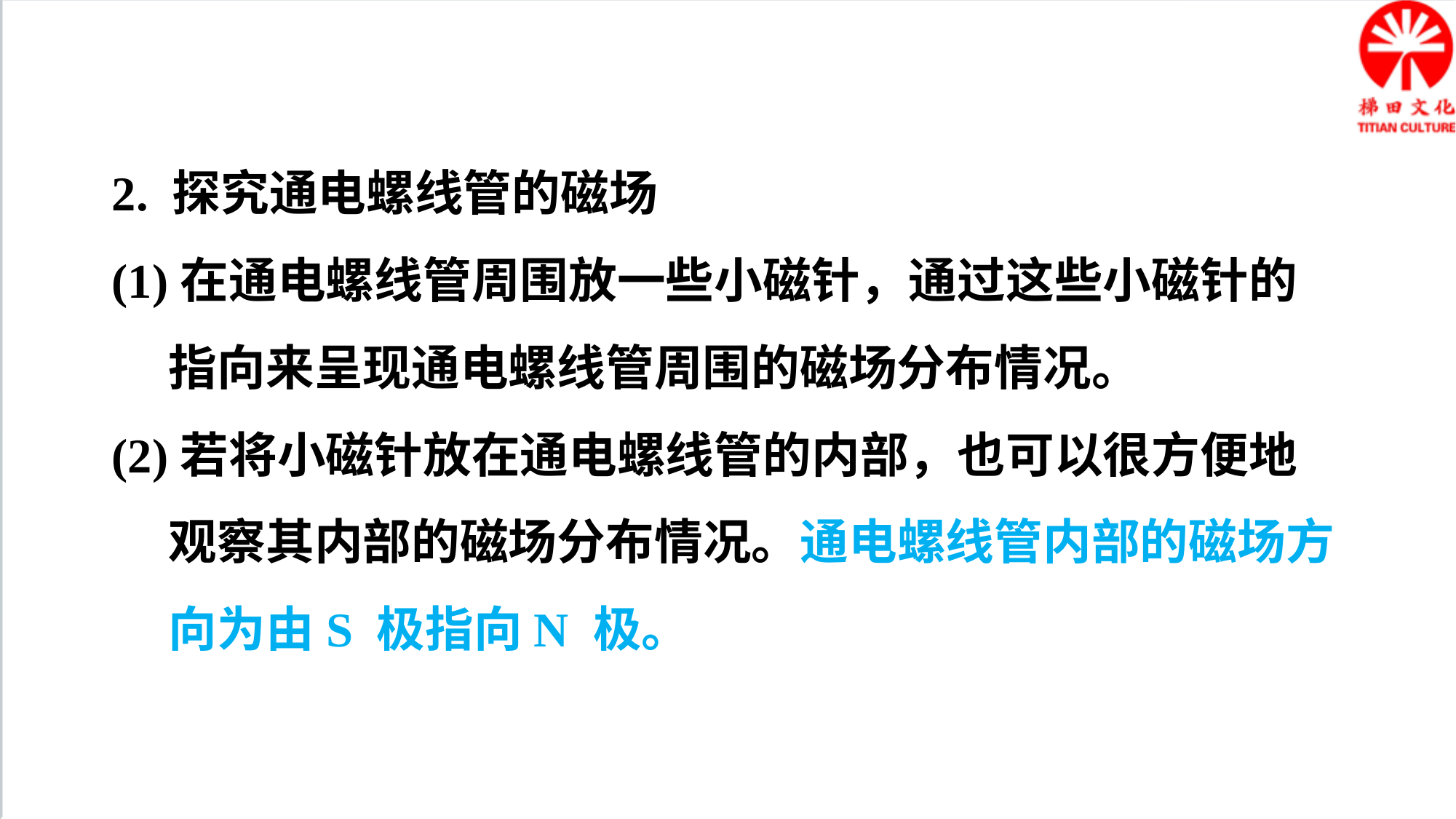

2. 探究通电螺线管的磁场
(1)在通电螺线管周围放一些小磁针，通过这些小磁针的指向来呈现通电螺线管周围的磁场分布情况。
(2)若将小磁针放在通电螺线管的内部，也可以很方便地观察其内部的磁场分布情况。通电螺线管内部的磁场方向为由S 极指向N 极。